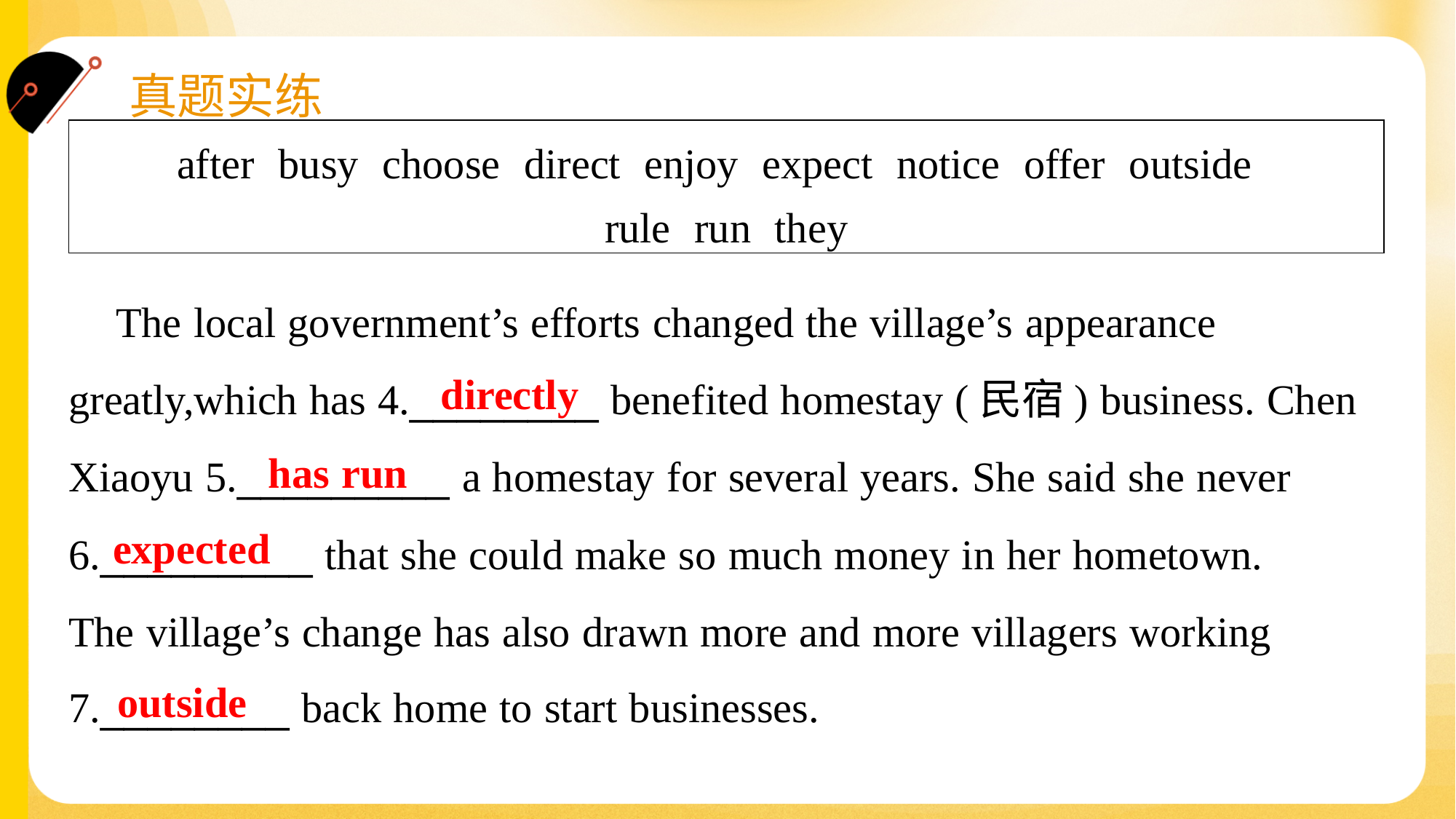

| after busy choose direct enjoy expect notice offer outside rule run they |
| --- |
    The local government’s efforts changed the village’s appearance
greatly,which has 4.________ benefited homestay (民宿) business. Chen
Xiaoyu 5._________ a homestay for several years. She said she never
6._________ that she could make so much money in her hometown.
The village’s change has also drawn more and more villagers working
7.________ back home to start businesses.#1.5
directly
has run
expected
outside